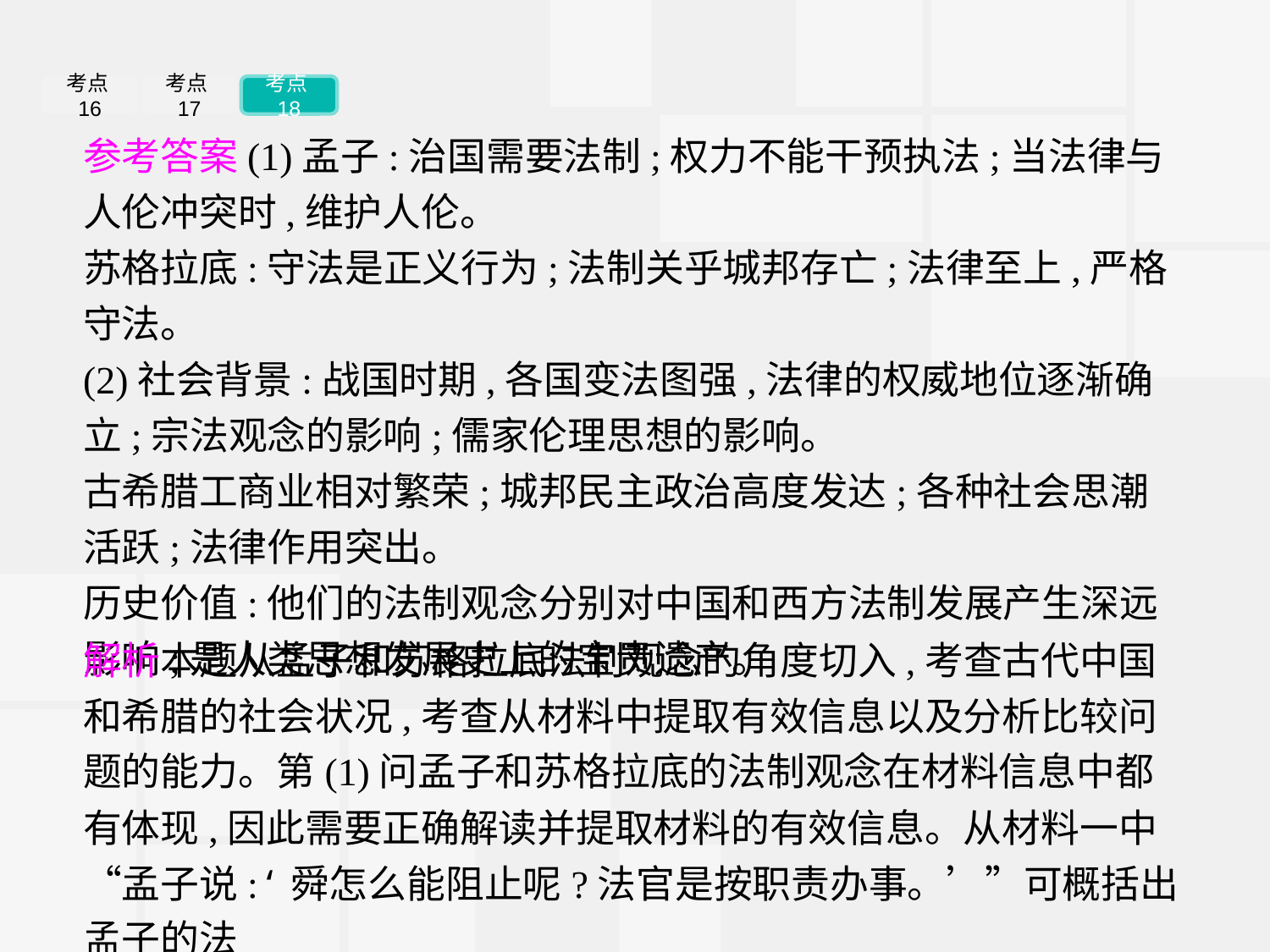

考点16
考点17
考点18
参考答案(1)孟子:治国需要法制;权力不能干预执法;当法律与人伦冲突时,维护人伦。
苏格拉底:守法是正义行为;法制关乎城邦存亡;法律至上,严格守法。
(2)社会背景:战国时期,各国变法图强,法律的权威地位逐渐确立;宗法观念的影响;儒家伦理思想的影响。
古希腊工商业相对繁荣;城邦民主政治高度发达;各种社会思潮活跃;法律作用突出。
历史价值:他们的法制观念分别对中国和西方法制发展产生深远影响;是人类思想发展史上的宝贵遗产。
解析本题从孟子和苏格拉底法制观念的角度切入,考查古代中国和希腊的社会状况,考查从材料中提取有效信息以及分析比较问题的能力。第(1)问孟子和苏格拉底的法制观念在材料信息中都有体现,因此需要正确解读并提取材料的有效信息。从材料一中“孟子说:‘舜怎么能阻止呢?法官是按职责办事。’”可概括出孟子的法